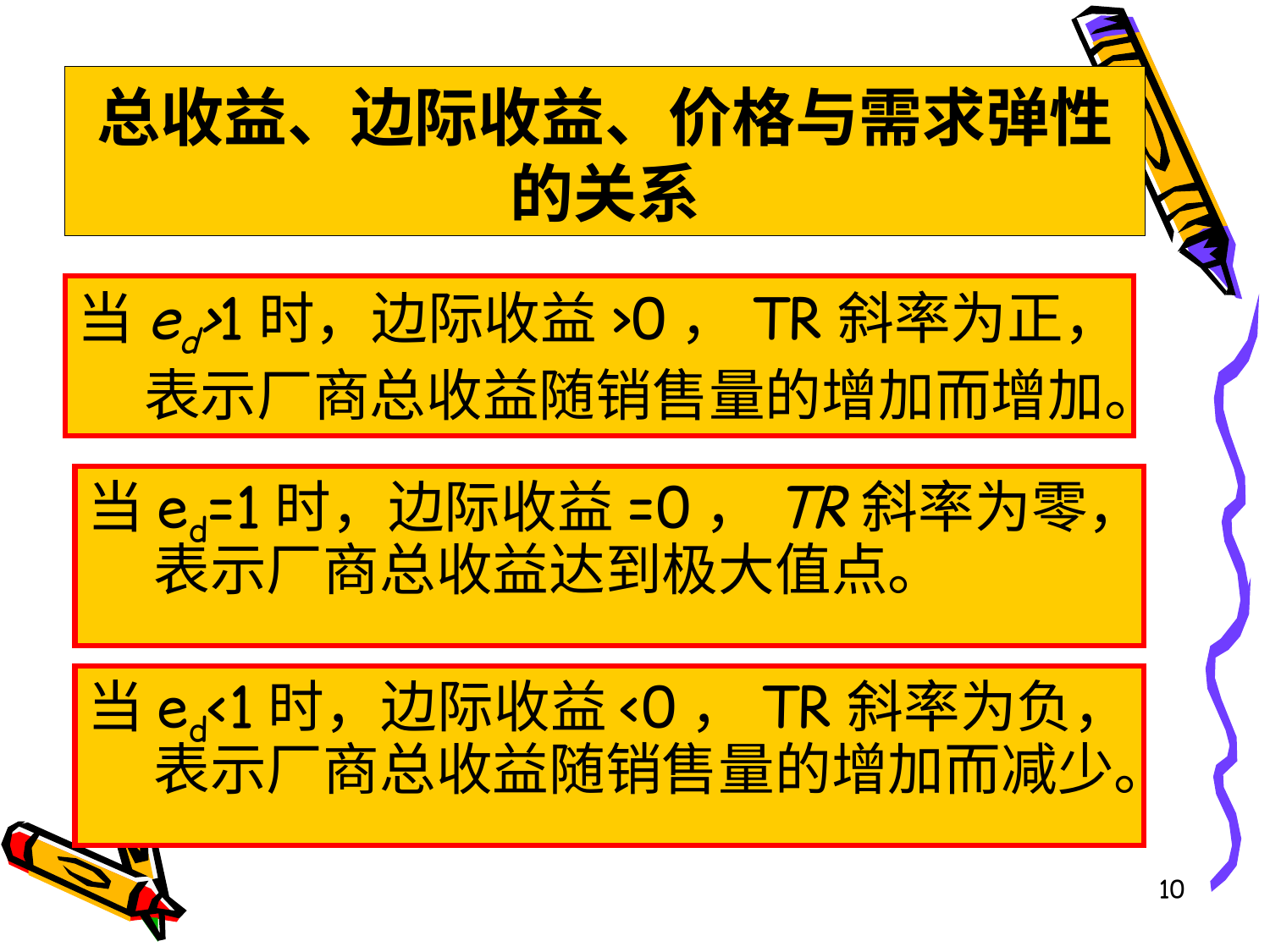

# 总收益、边际收益、价格与需求弹性的关系
当ed>1时，边际收益>0，TR斜率为正，表示厂商总收益随销售量的增加而增加。
当ed=1时，边际收益=0，TR斜率为零，表示厂商总收益达到极大值点。
当ed<1时，边际收益<0，TR斜率为负，表示厂商总收益随销售量的增加而减少。
10